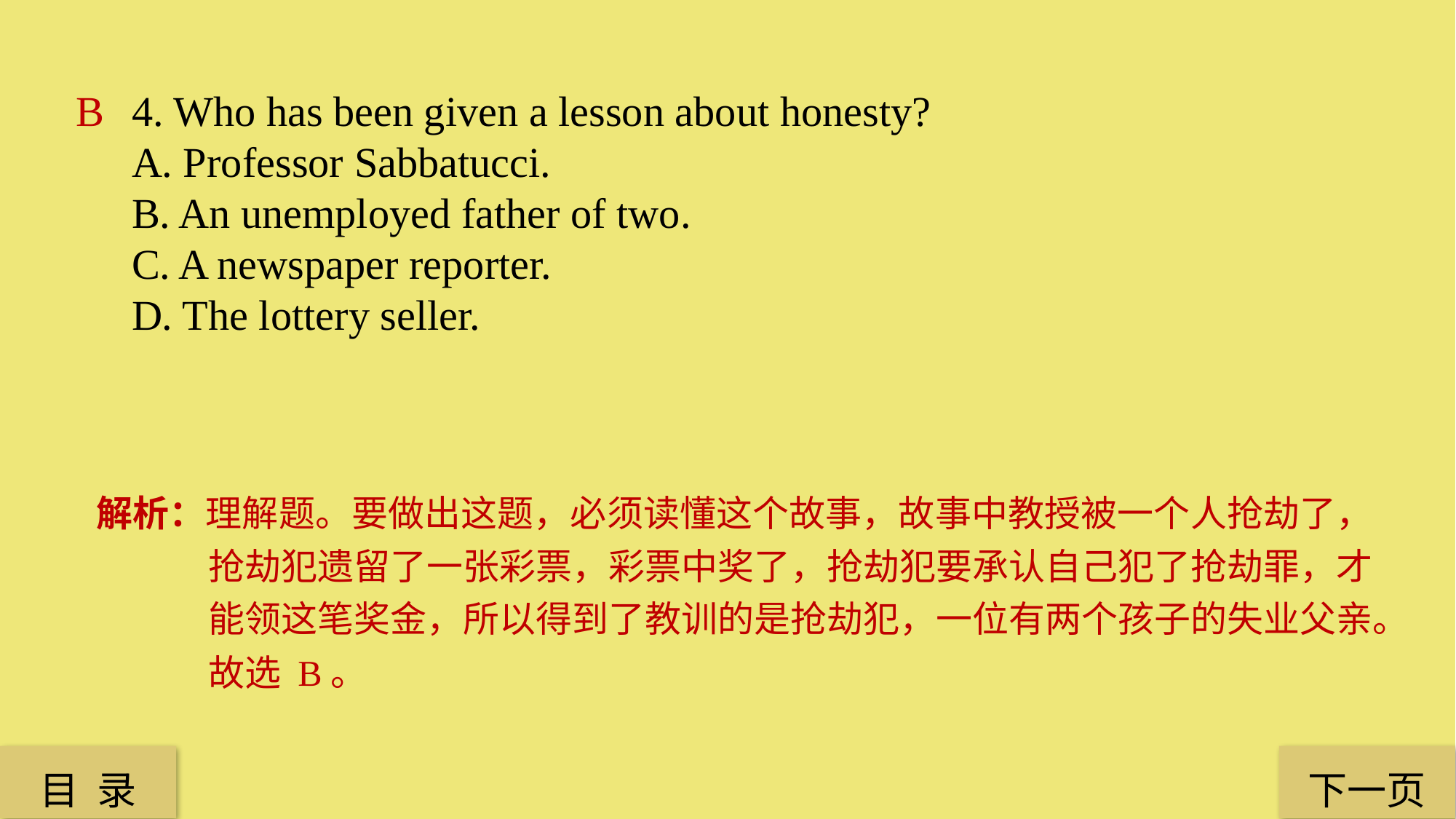

B
4. Who has been given a lesson about honesty?
A. Professor Sabbatucci.
B. An unemployed father of two.
C. A newspaper reporter.
D. The lottery seller.
解析：理解题。要做出这题，必须读懂这个故事，故事中教授被一个人抢劫了，抢劫犯遗留了一张彩票，彩票中奖了，抢劫犯要承认自己犯了抢劫罪，才能领这笔奖金，所以得到了教训的是抢劫犯，一位有两个孩子的失业父亲。故选 B。